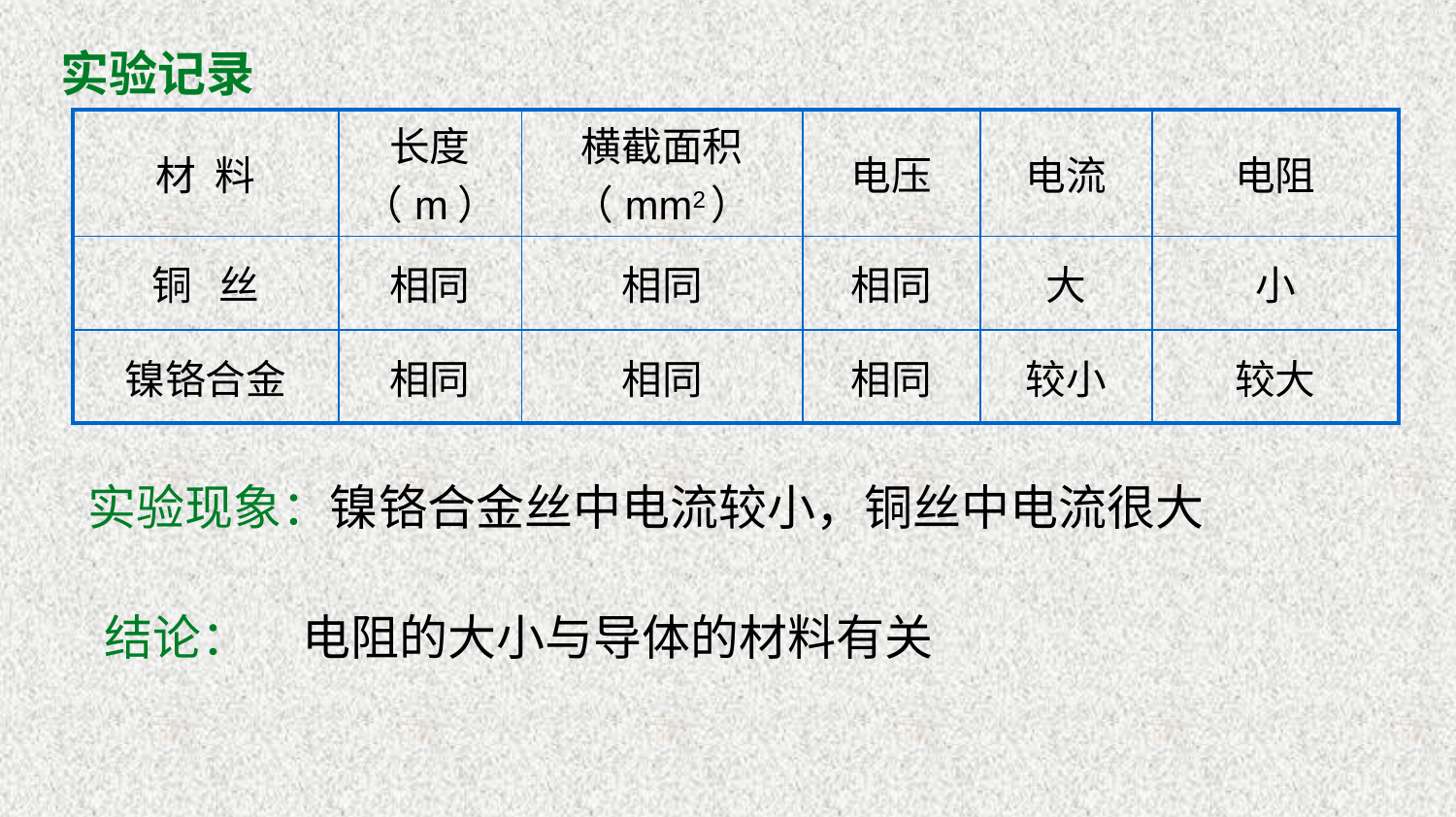

实验记录
| 材 料 | 长度 （m） | 横截面积（mm2） | 电压 | 电流 | 电阻 |
| --- | --- | --- | --- | --- | --- |
| 铜 丝 | 相同 | 相同 | 相同 | 大 | 小 |
| 镍铬合金 | 相同 | 相同 | 相同 | 较小 | 较大 |
实验现象：镍铬合金丝中电流较小，铜丝中电流很大
结论：
电阻的大小与导体的材料有关